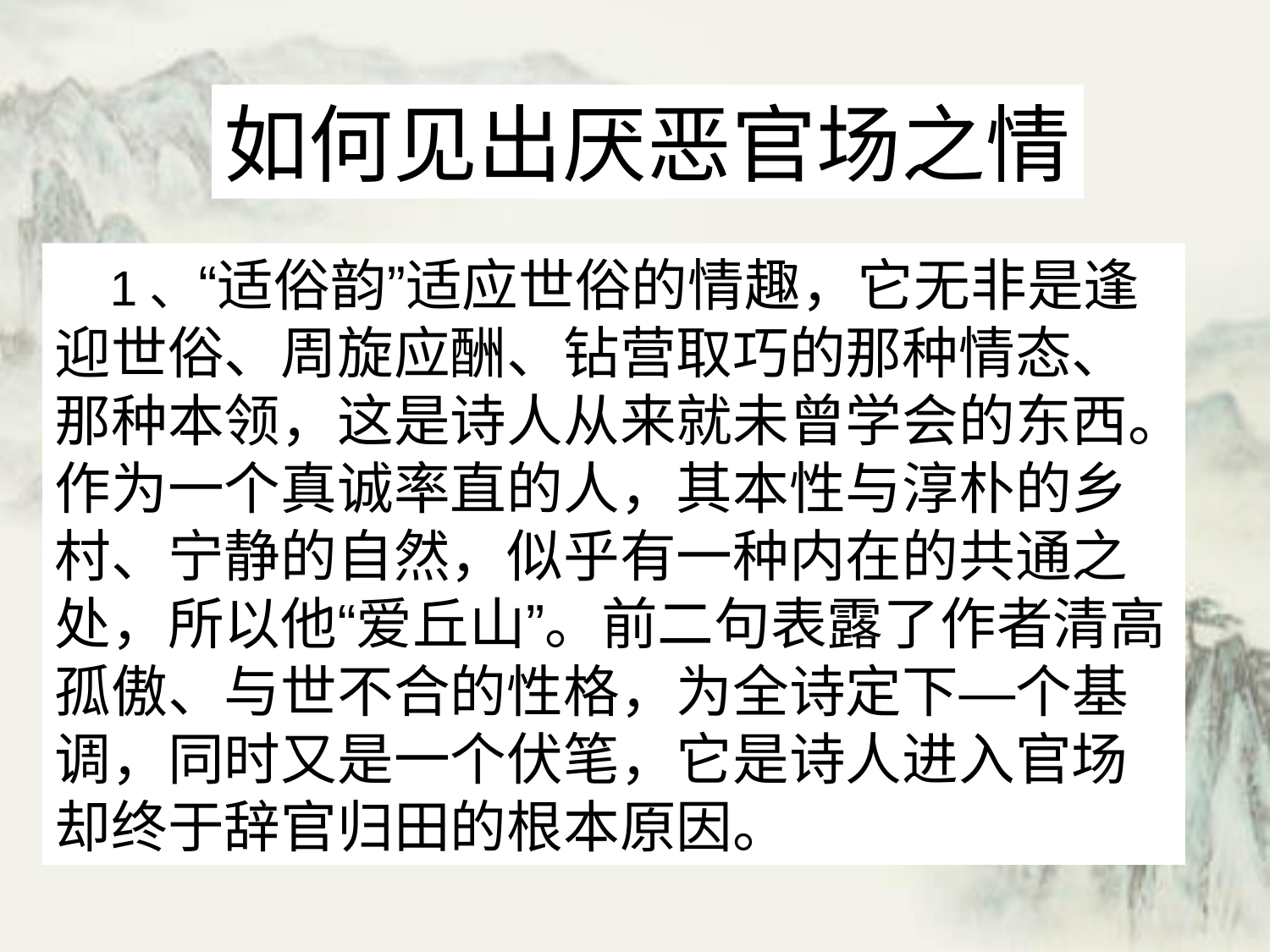

如何见出厌恶官场之情
    1、“适俗韵”适应世俗的情趣，它无非是逢迎世俗、周旋应酬、钻营取巧的那种情态、那种本领，这是诗人从来就未曾学会的东西。作为一个真诚率直的人，其本性与淳朴的乡村、宁静的自然，似乎有一种内在的共通之处，所以他“爱丘山”。前二句表露了作者清高孤傲、与世不合的性格，为全诗定下—个基调，同时又是一个伏笔，它是诗人进入官场却终于辞官归田的根本原因。